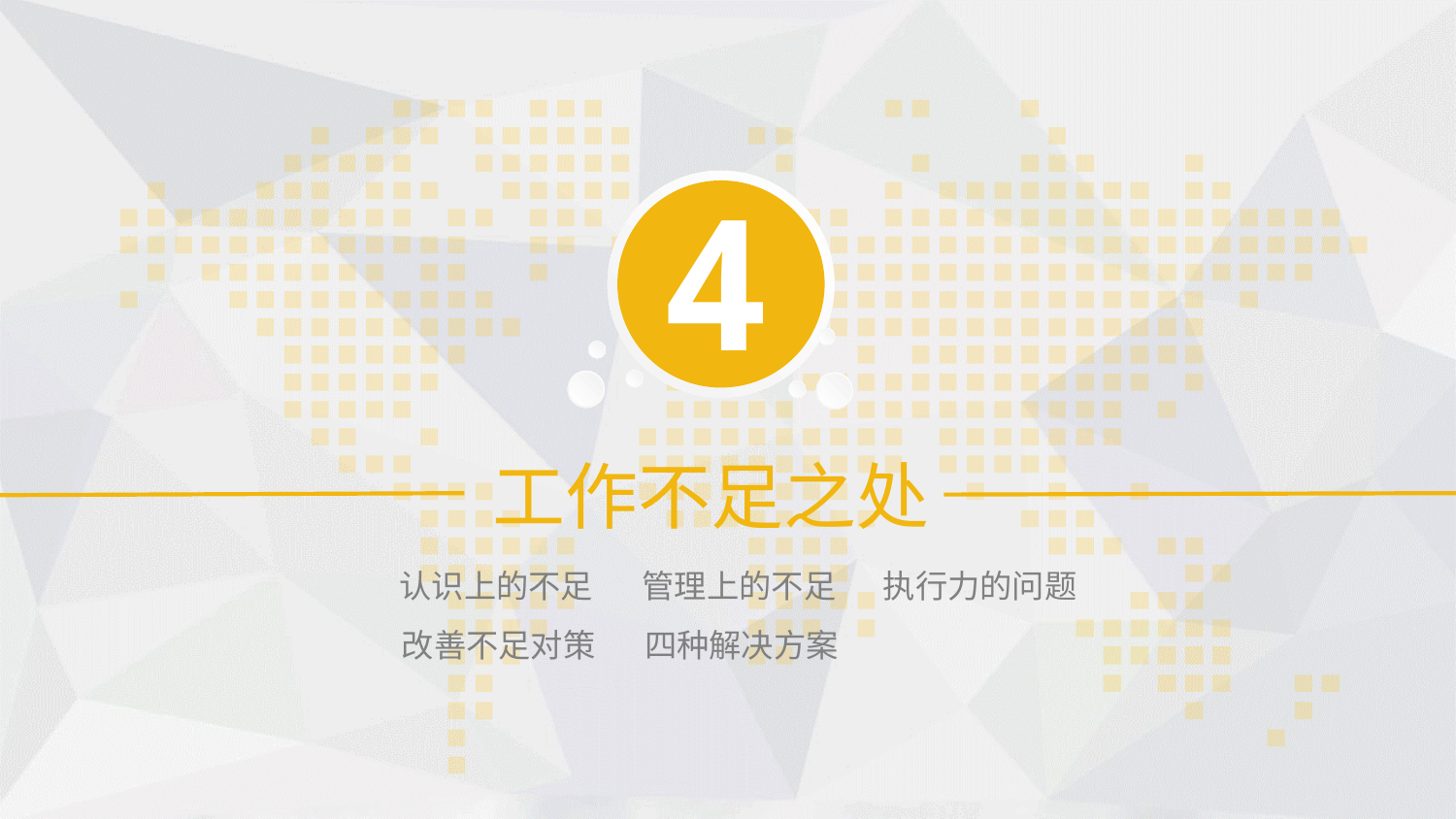

4

工作不足之处
认识上的不足
管理上的不足
执行力的问题
四种解决方案
改善不足对策